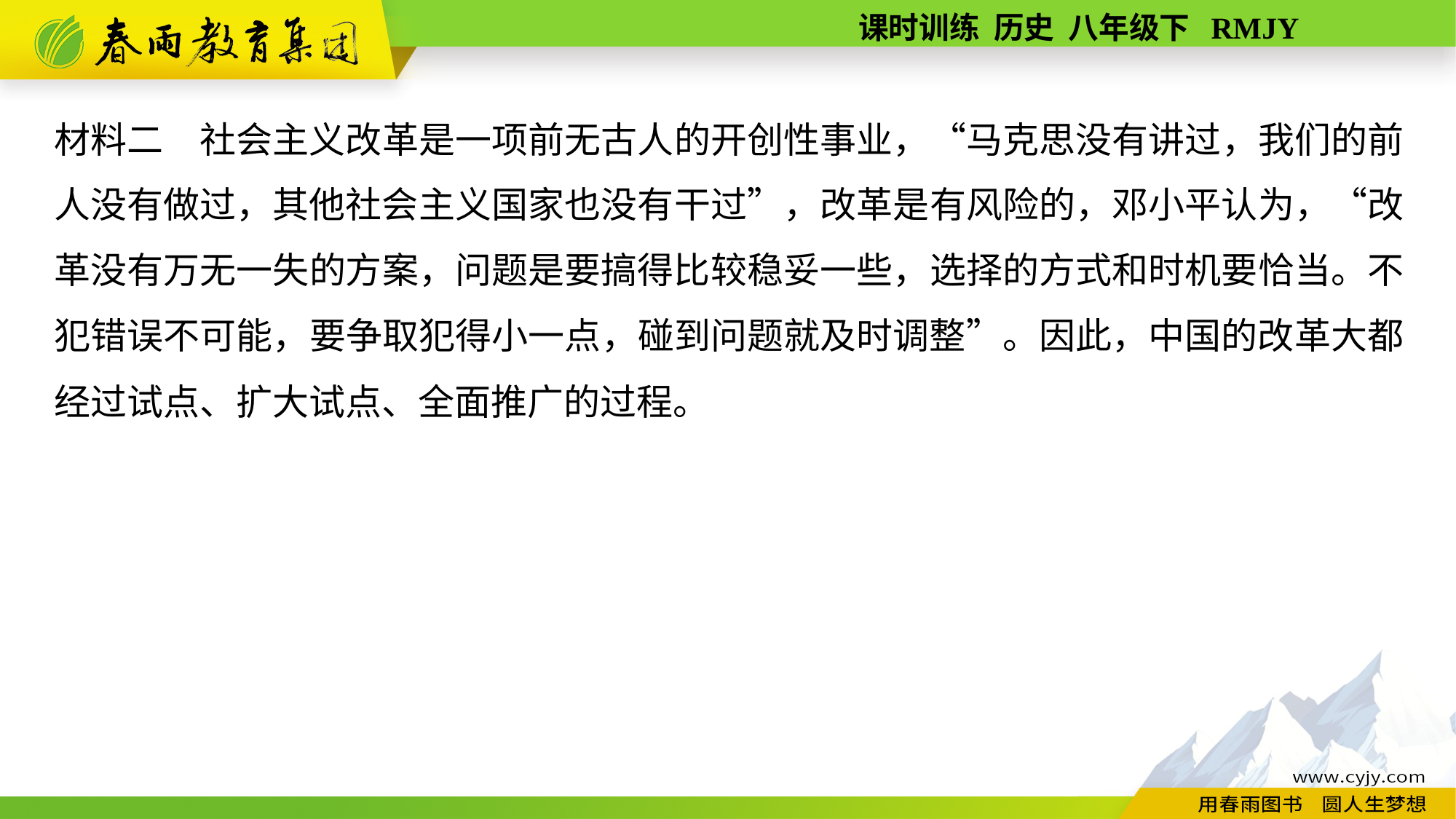

材料二　社会主义改革是一项前无古人的开创性事业，“马克思没有讲过，我们的前人没有做过，其他社会主义国家也没有干过”，改革是有风险的，邓小平认为，“改革没有万无一失的方案，问题是要搞得比较稳妥一些，选择的方式和时机要恰当。不犯错误不可能，要争取犯得小一点，碰到问题就及时调整”。因此，中国的改革大都经过试点、扩大试点、全面推广的过程。